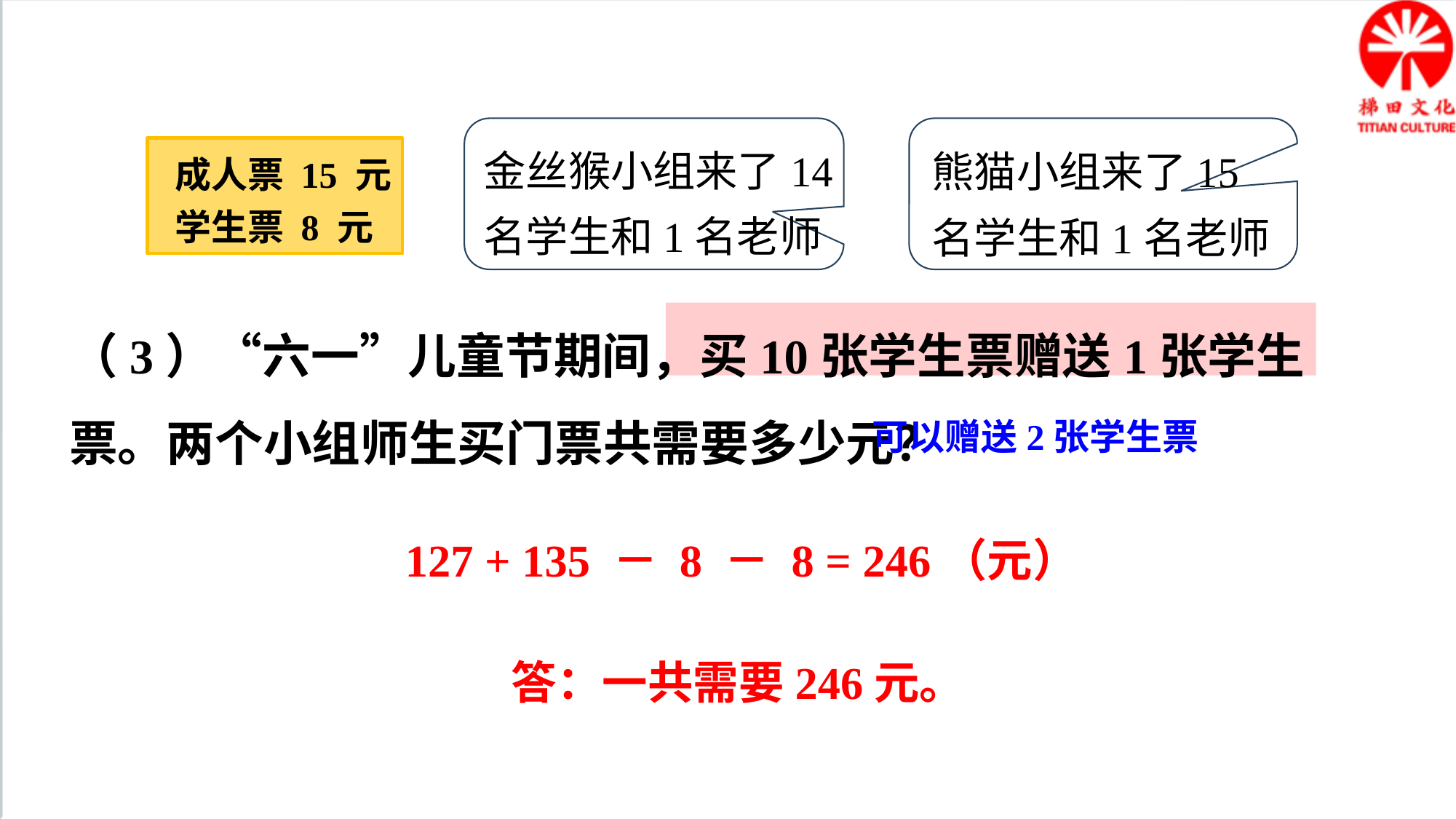

金丝猴小组来了14名学生和1名老师

熊猫小组来了15名学生和1名老师
 成人票 15 元
 学生票 8 元
（3）“六一”儿童节期间，买10张学生票赠送1张学生票。两个小组师生买门票共需要多少元？

可以赠送2张学生票
127 + 135 － 8 － 8 = 246（元）
答：一共需要246元。